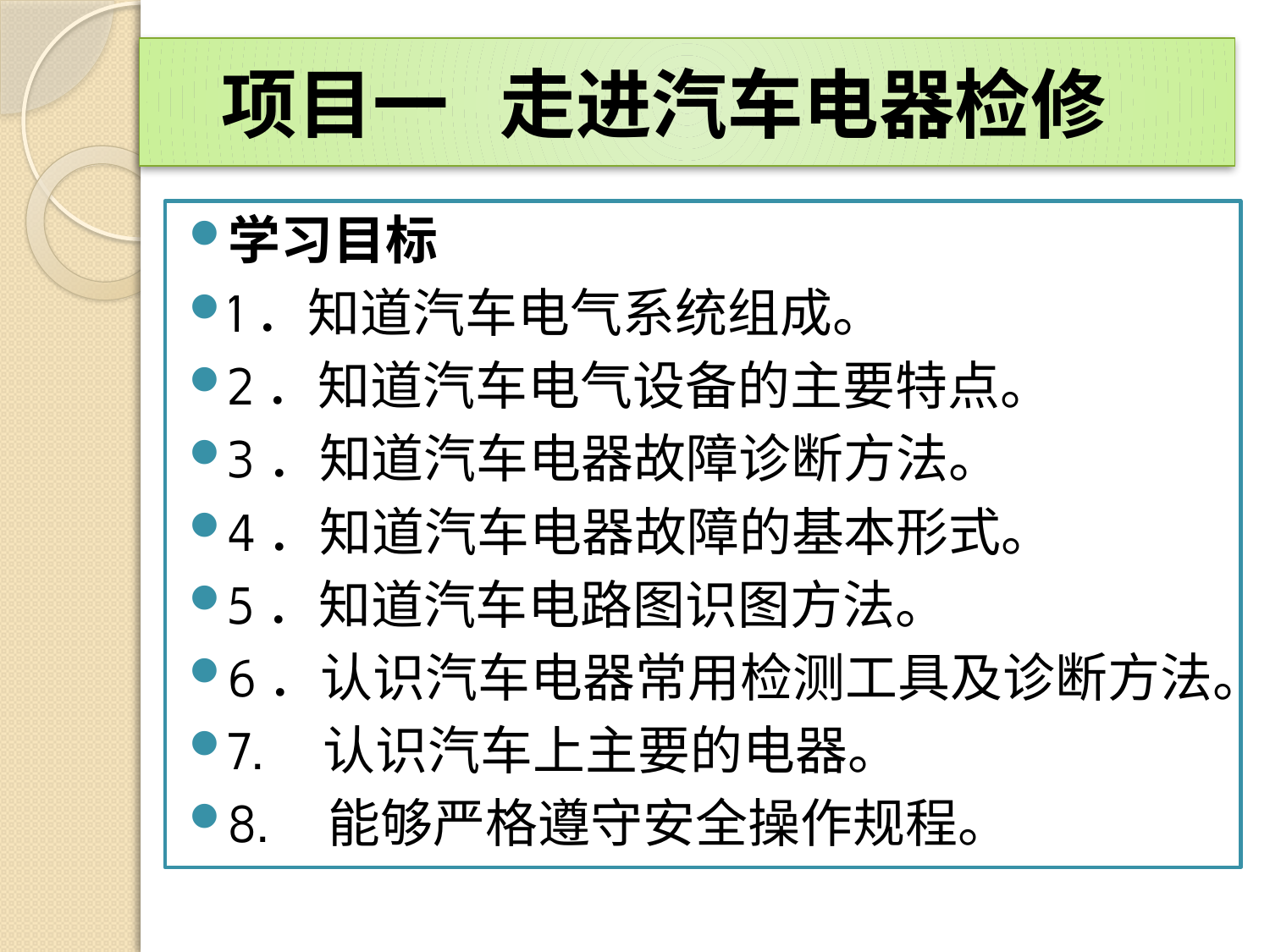

# 项目一   走进汽车电器检修
学习目标
1．知道汽车电气系统组成。
2．知道汽车电气设备的主要特点。
3．知道汽车电器故障诊断方法。
4．知道汽车电器故障的基本形式。
5．知道汽车电路图识图方法。
6．认识汽车电器常用检测工具及诊断方法。
7.   认识汽车上主要的电器。
8.   能够严格遵守安全操作规程。